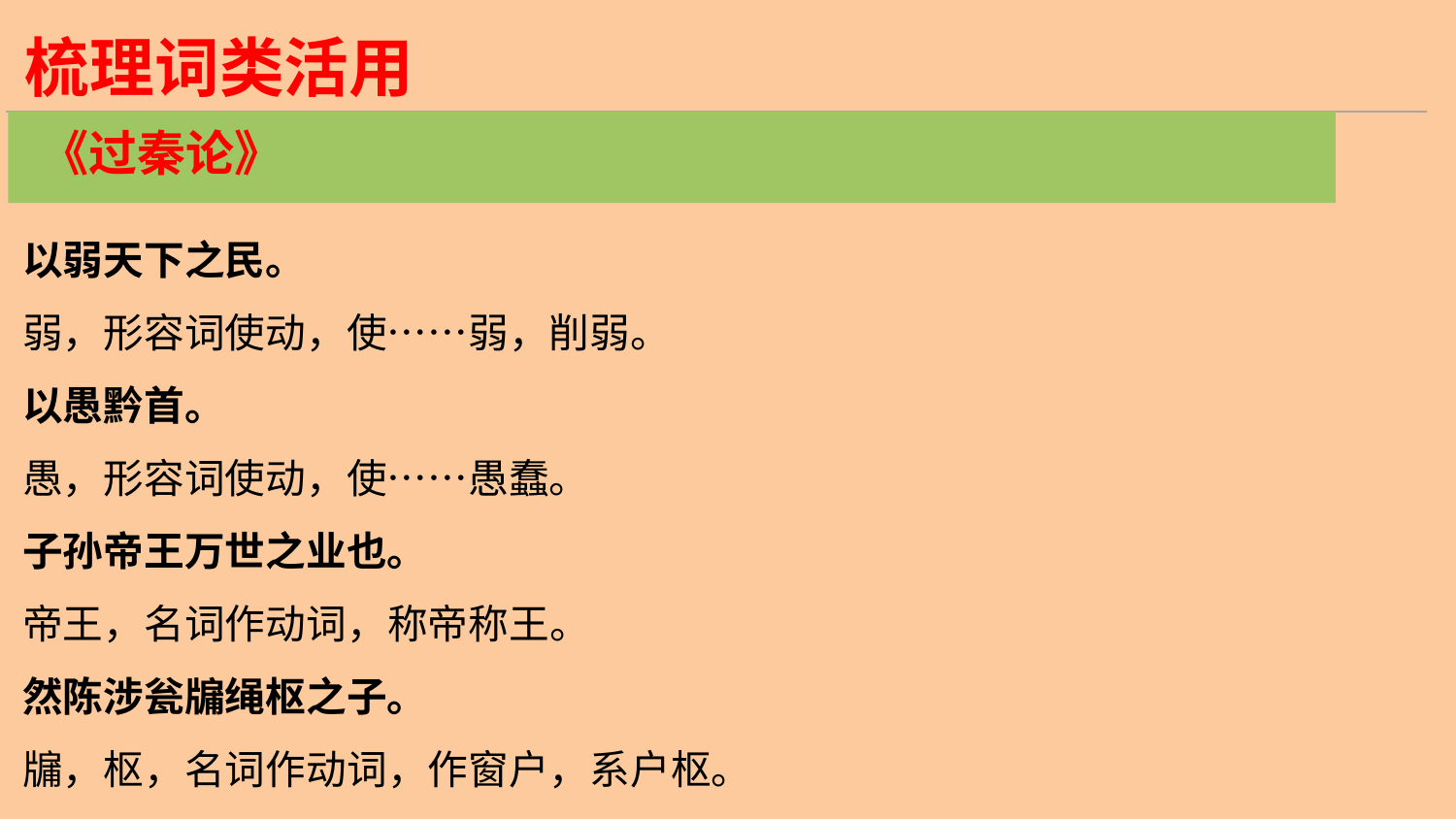

梳理词类活用

《过秦论》
以弱天下之民。
弱，形容词使动，使……弱，削弱。
以愚黔首。
愚，形容词使动，使……愚蠢。
子孙帝王万世之业也。
帝王，名词作动词，称帝称王。
然陈涉瓮牖绳枢之子。
牖，枢，名词作动词，作窗户，系户枢。